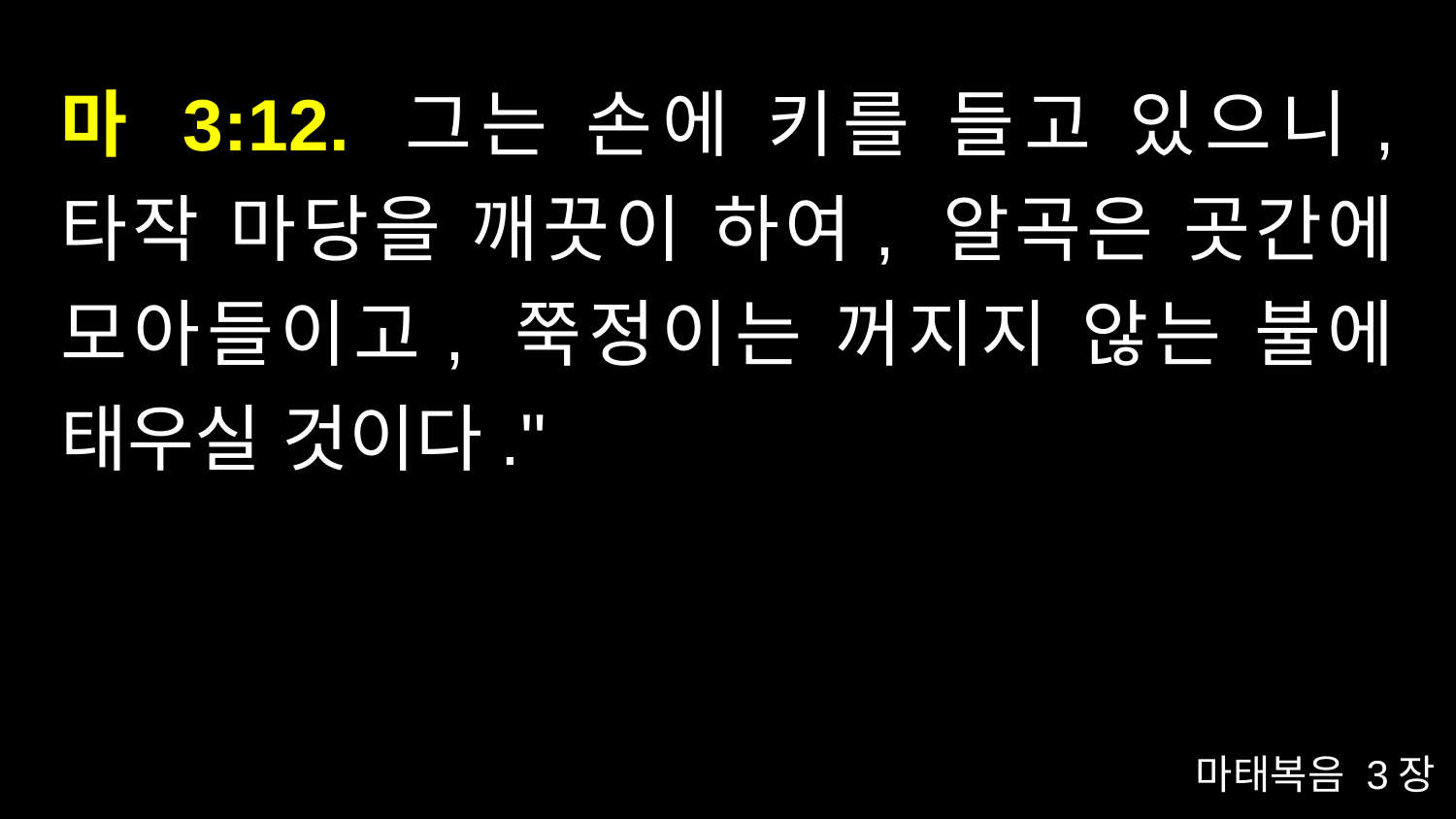

# 마 3:12. 그는 손에 키를 들고 있으니, 타작 마당을 깨끗이 하여, 알곡은 곳간에 모아들이고, 쭉정이는 꺼지지 않는 불에 태우실 것이다."
마태복음 3장